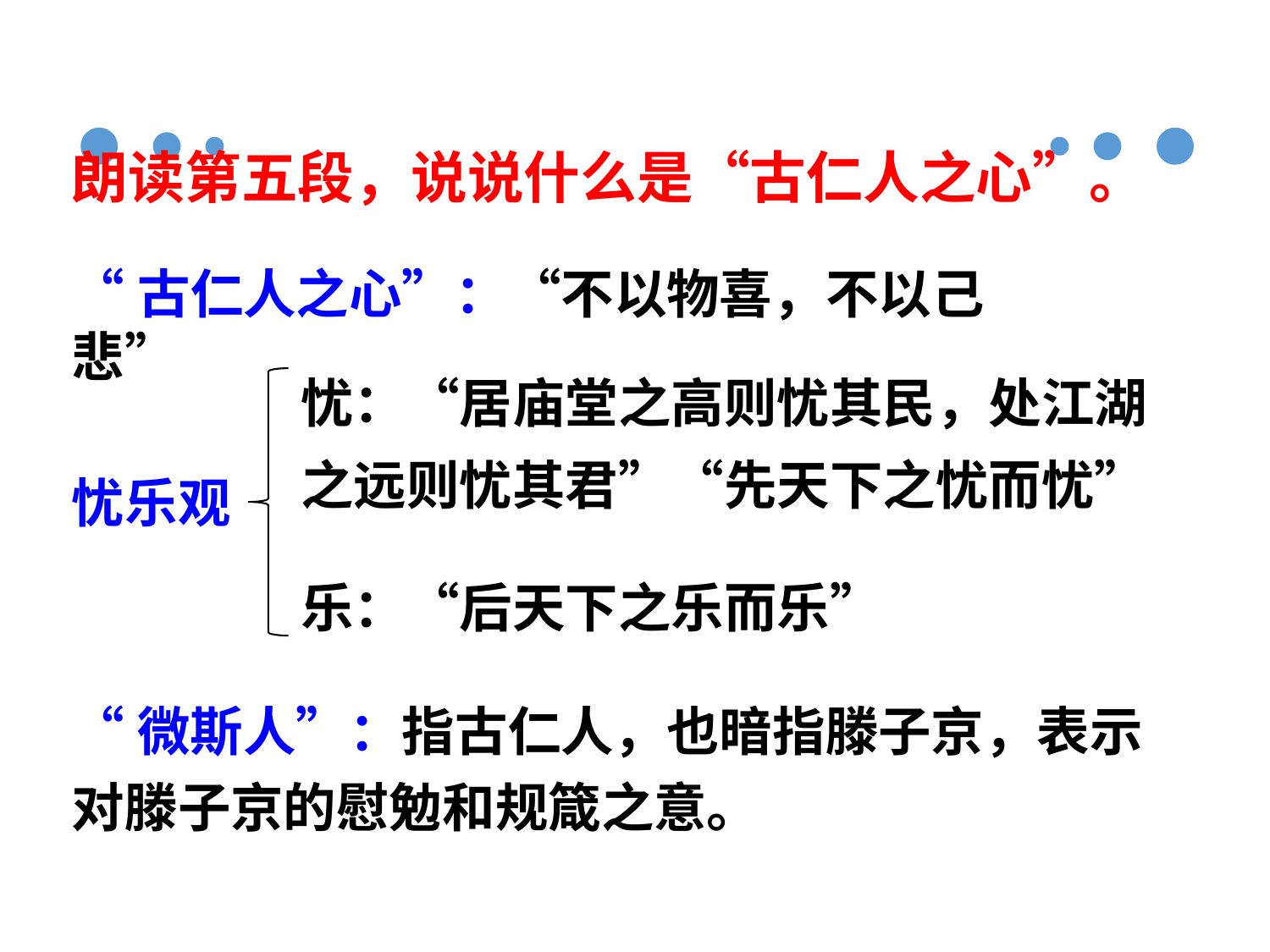

朗读第五段，说说什么是“古仁人之心”。
“古仁人之心”：“不以物喜，不以己悲”
忧：“居庙堂之高则忧其民，处江湖之远则忧其君”“先天下之忧而忧”

忧乐观
乐：“后天下之乐而乐”
“微斯人”：指古仁人，也暗指滕子京，表示对滕子京的慰勉和规箴之意。